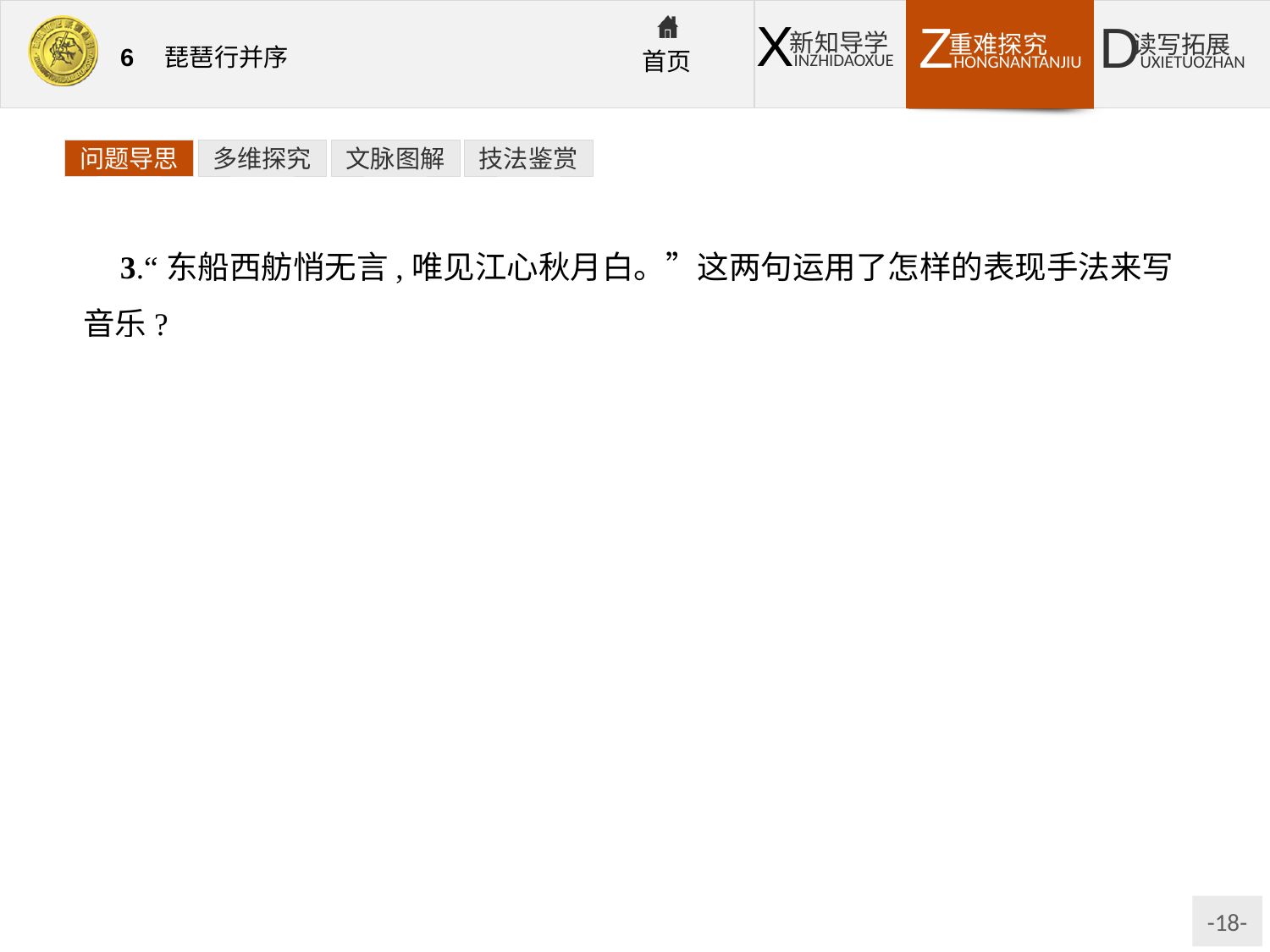

问题导思
多维探究
文脉图解
技法鉴赏
3.“东船西舫悄无言,唯见江心秋月白。”这两句运用了怎样的表现手法来写音乐?
提示:侧面描写。用悄寂无声的环境来衬托演奏的效果,乐声已停,然而余音绕梁,经久不息,人们还久久沉醉在音乐创造的氛围中。从侧面烘托出琵琶女技艺的高超绝妙。
知识窗
表达技巧的含义非常广泛,包括修辞手法、表现手法、表达方式、构思技巧等。
《考试说明》规定常见的修辞手法为:比喻、比拟、借代、夸张、对偶、排比、反复、设问、反问。另外,古典诗歌常用的还有通感、互文、双关、顶真等。